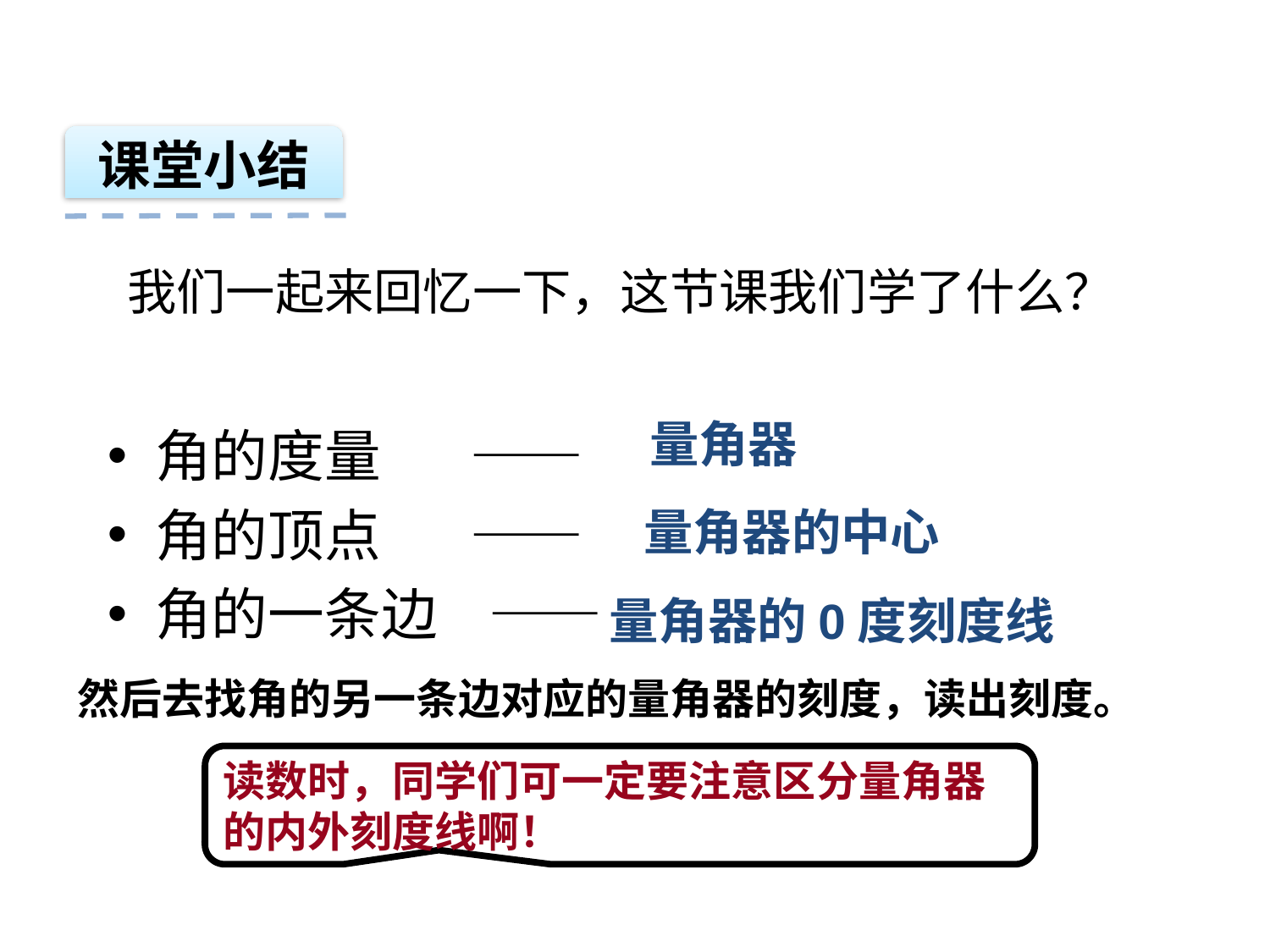

课堂小结
我们一起来回忆一下，这节课我们学了什么？
量角器
角的度量       ——
角的顶点       ——
角的一条边    ——
量角器的中心
量角器的0度刻度线
然后去找角的另一条边对应的量角器的刻度，读出刻度。
读数时，同学们可一定要注意区分量角器的内外刻度线啊！